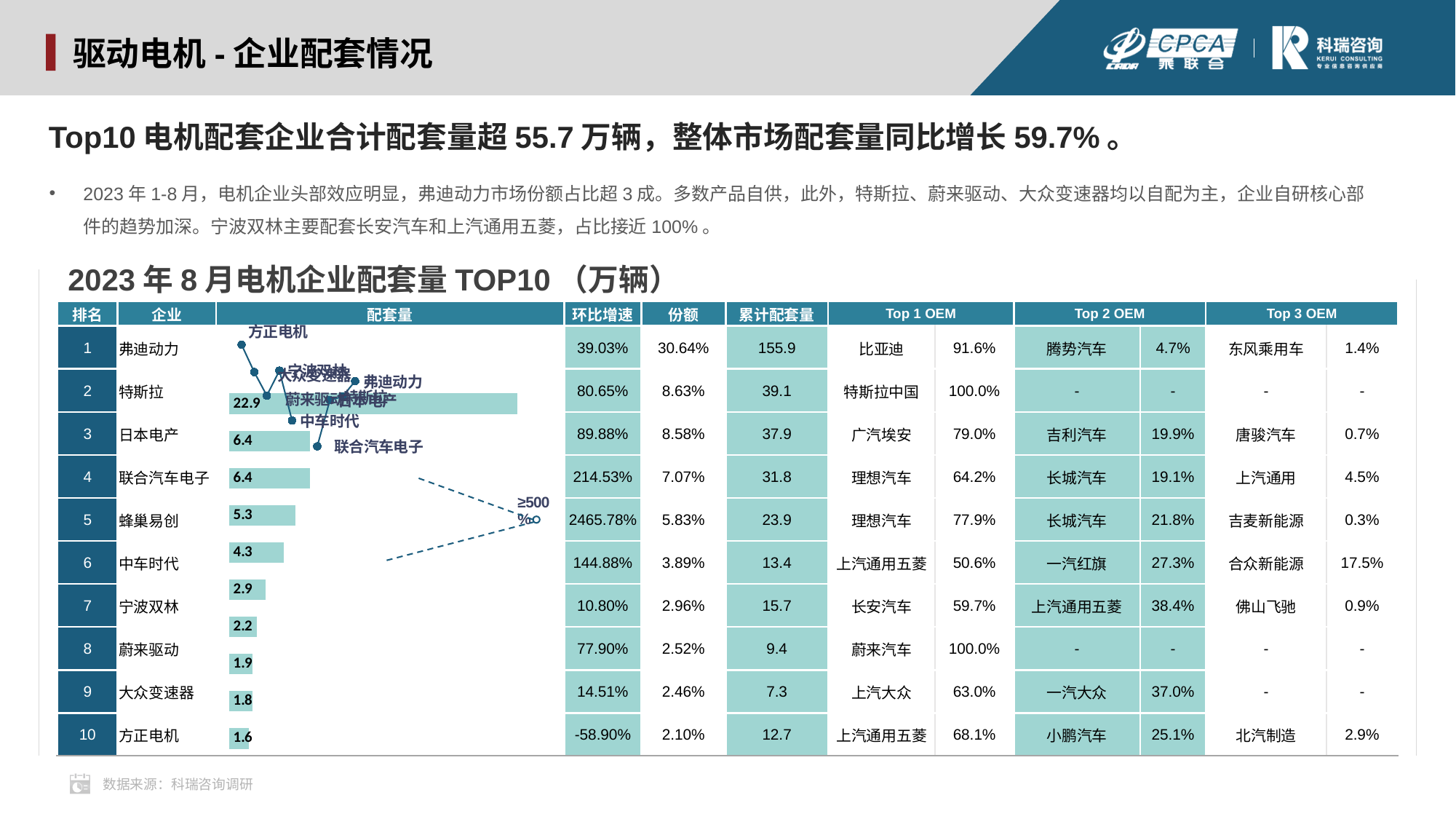

驱动电机-企业配套情况
Top10电机配套企业合计配套量超55.7万辆，整体市场配套量同比增长59.7%。
2023年1-8月，电机企业头部效应明显，弗迪动力市场份额占比超3成。多数产品自供，此外，特斯拉、蔚来驱动、大众变速器均以自配为主，企业自研核心部件的趋势加深。宁波双林主要配套长安汽车和上汽通用五菱，占比接近100%。
2023年8月电机企业配套量TOP10（万辆）

### Chart

| Category | 2023 | YoY |
|---|---|---|
| 弗迪动力 | 22.8671 | 10.0 |
| 特斯拉 | 6.4397 | 9.0 |
| 日本电产 | 6.4 | 8.0 |
| 联合汽车电子 | 5.2749 | 7.0 |
| 蜂巢易创 | 4.349 | 6.0 |
| 中车时代 | 2.9038 | 5.0 |
| 宁波双林 | 2.2055 | 4.0 |
| 蔚来驱动 | 1.8813 | 3.0 |
| 大众变速器 | 1.8377 | 2.0 |
| 方正电机 | 1.5701 | 1.0 |
| 排名 | 企业 | 配套量 | 环比增速 | 份额 | 累计配套量 | Top 1 OEM |  | Top 2 OEM |  | Top 3 OEM |  |
| --- | --- | --- | --- | --- | --- | --- | --- | --- | --- | --- | --- |
| 1 | 弗迪动力 |  | 39.03% | 30.64% | 155.9 | 比亚迪 | 91.6% | 腾势汽车 | 4.7% | 东风乘用车 | 1.4% |
| 2 | 特斯拉 |  | 80.65% | 8.63% | 39.1 | 特斯拉中国 | 100.0% | - | - | - | - |
| 3 | 日本电产 |  | 89.88% | 8.58% | 37.9 | 广汽埃安 | 79.0% | 吉利汽车 | 19.9% | 唐骏汽车 | 0.7% |
| 4 | 联合汽车电子 |  | 214.53% | 7.07% | 31.8 | 理想汽车 | 64.2% | 长城汽车 | 19.1% | 上汽通用 | 4.5% |
| 5 | 蜂巢易创 |  | 2465.78% | 5.83% | 23.9 | 理想汽车 | 77.9% | 长城汽车 | 21.8% | 吉麦新能源 | 0.3% |
| 6 | 中车时代 |  | 144.88% | 3.89% | 13.4 | 上汽通用五菱 | 50.6% | 一汽红旗 | 27.3% | 合众新能源 | 17.5% |
| 7 | 宁波双林 |  | 10.80% | 2.96% | 15.7 | 长安汽车 | 59.7% | 上汽通用五菱 | 38.4% | 佛山飞驰 | 0.9% |
| 8 | 蔚来驱动 |  | 77.90% | 2.52% | 9.4 | 蔚来汽车 | 100.0% | - | - | - | - |
| 9 | 大众变速器 |  | 14.51% | 2.46% | 7.3 | 上汽大众 | 63.0% | 一汽大众 | 37.0% | - | - |
| 10 | 方正电机 |  | -58.90% | 2.10% | 12.7 | 上汽通用五菱 | 68.1% | 小鹏汽车 | 25.1% | 北汽制造 | 2.9% |

数据来源：科瑞咨询调研